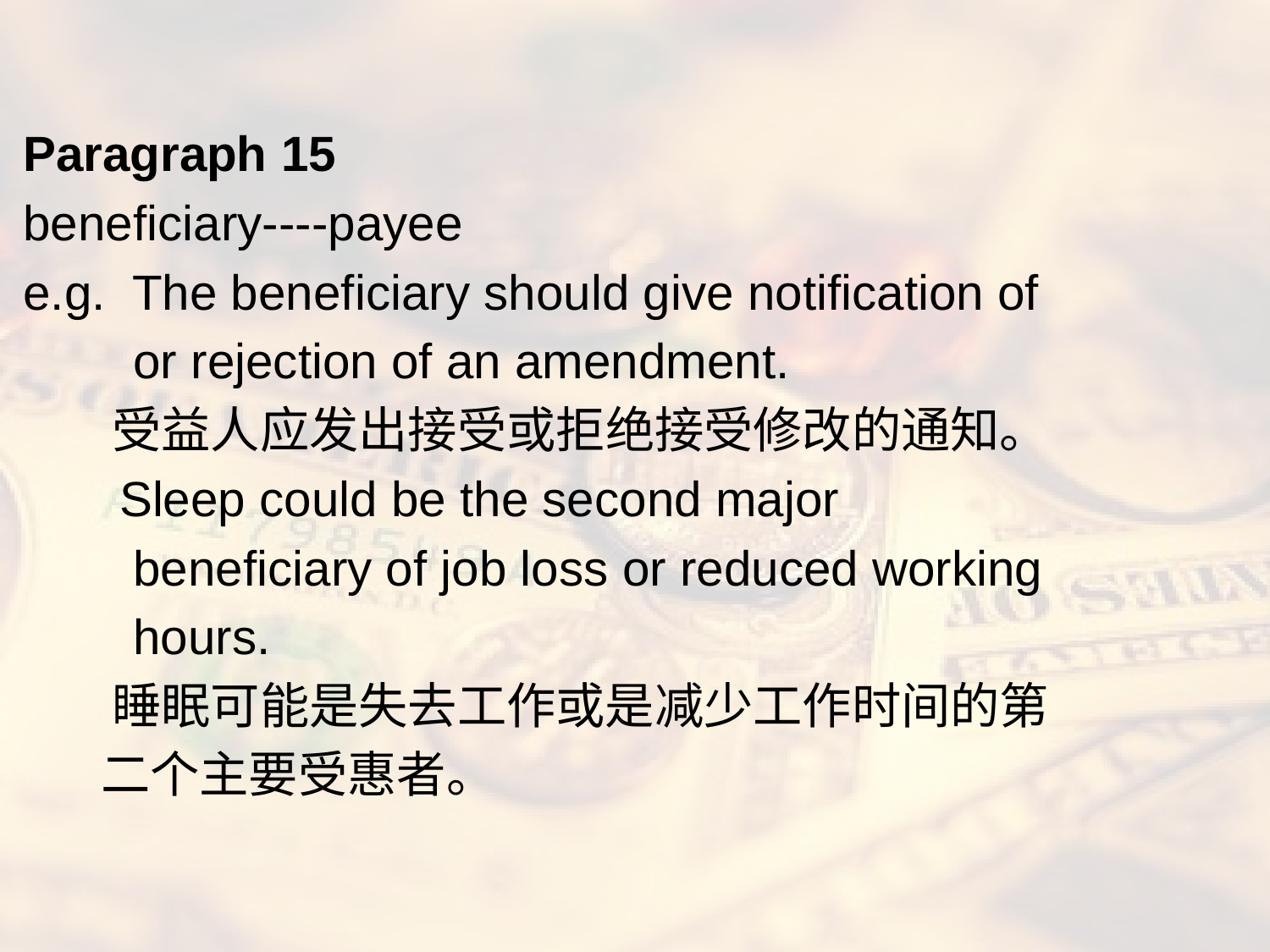

#
Paragraph 15
beneficiary----payee
e.g.  The beneficiary should give notification of
        or rejection of an amendment.
       受益人应发出接受或拒绝接受修改的通知。
       Sleep could be the second major
        beneficiary of job loss or reduced working
        hours.
       睡眠可能是失去工作或是减少工作时间的第
      二个主要受惠者。